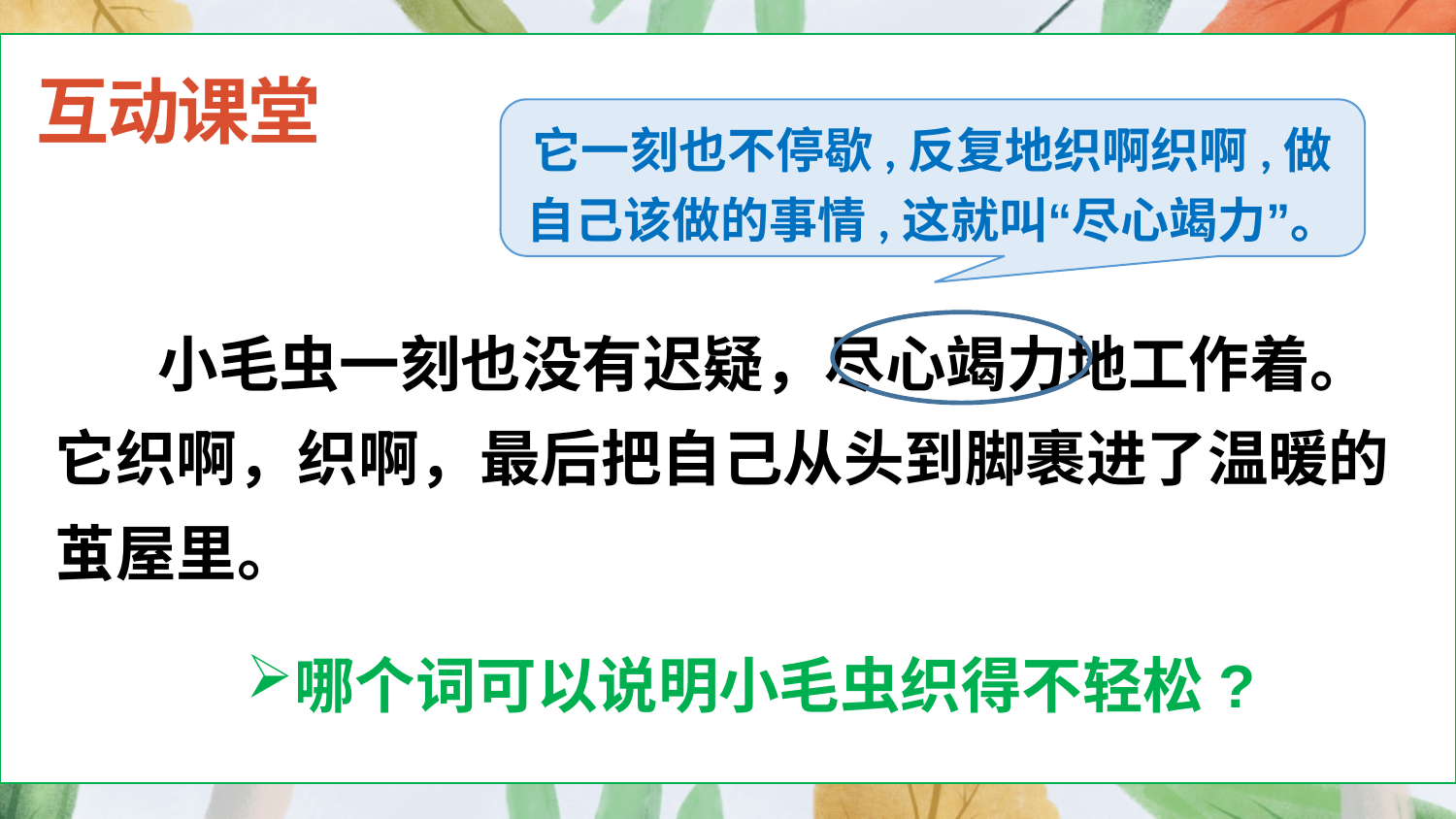

互动课堂
它一刻也不停歇,反复地织啊织啊,做自己该做的事情,这就叫“尽心竭力”。
  小毛虫一刻也没有迟疑，尽心竭力地工作着。它织啊，织啊，最后把自己从头到脚裹进了温暖的茧屋里。

哪个词可以说明小毛虫织得不轻松?